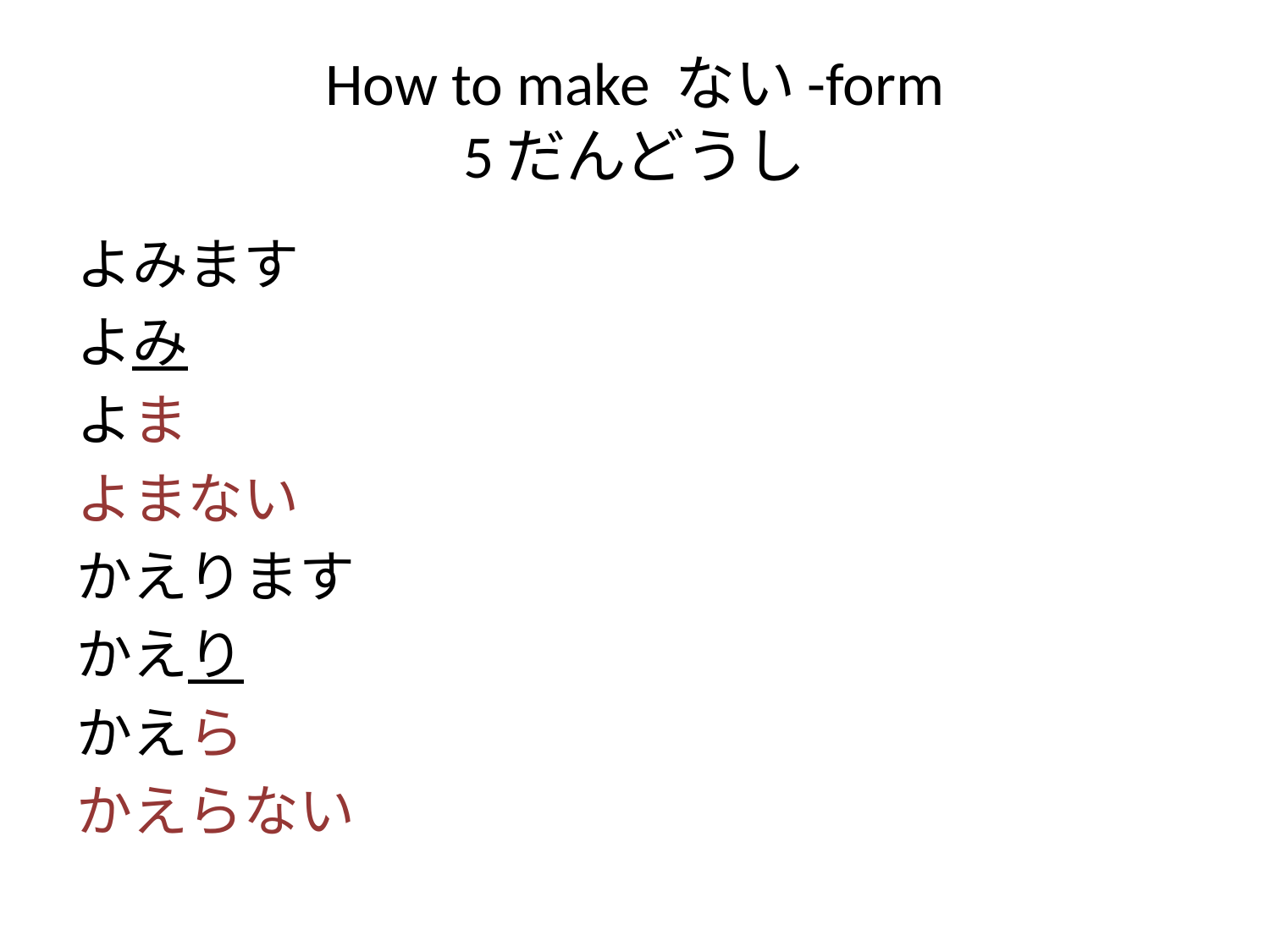

# How to make ない-form 5だんどうし
よみます
よみ
よま
よまない
かえります
かえり
かえら
かえらない